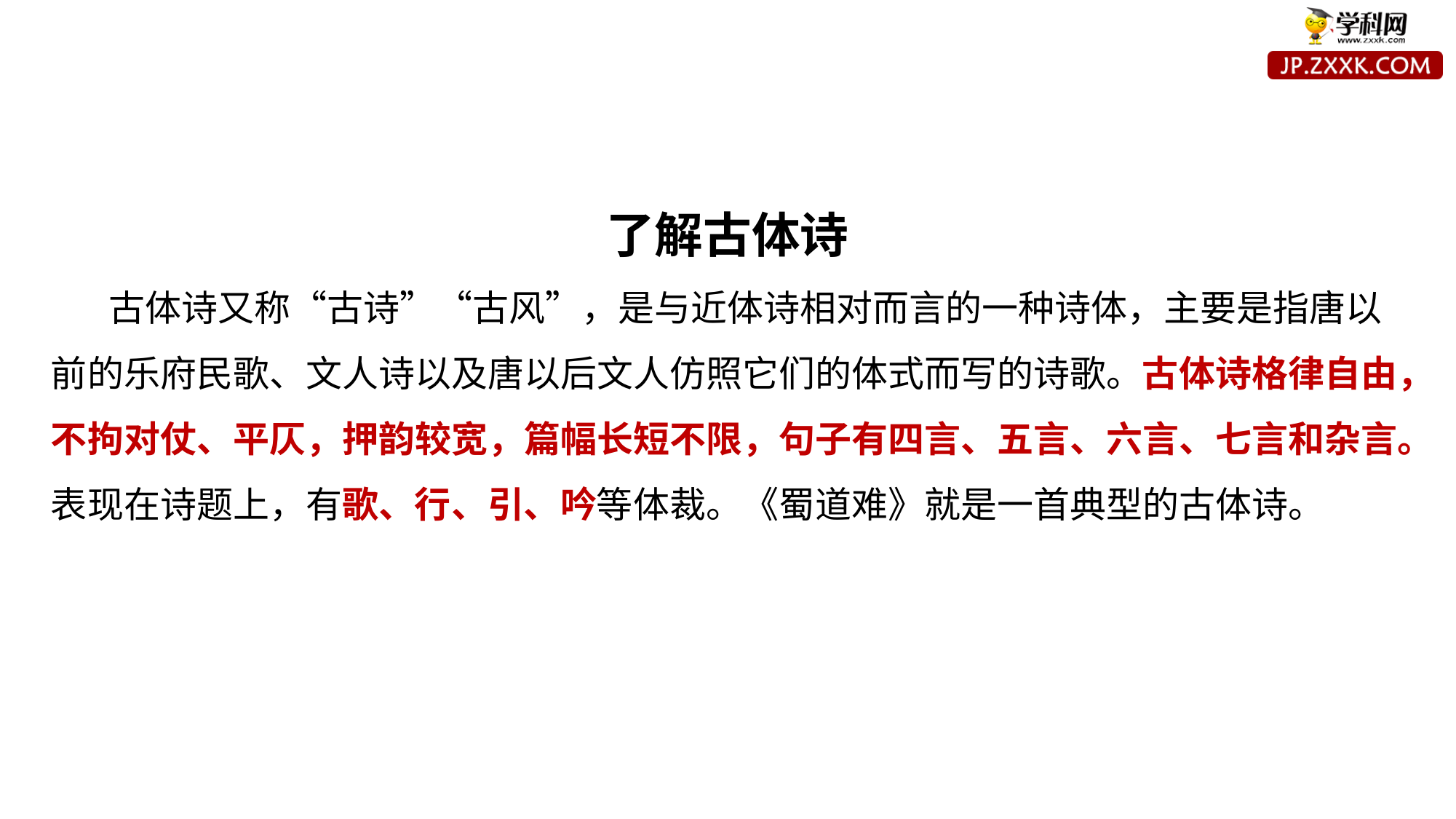

了解古体诗
      古体诗又称“古诗”“古风”，是与近体诗相对而言的一种诗体，主要是指唐以前的乐府民歌、文人诗以及唐以后文人仿照它们的体式而写的诗歌。古体诗格律自由，不拘对仗、平仄，押韵较宽，篇幅长短不限，句子有四言、五言、六言、七言和杂言。表现在诗题上，有歌、行、引、吟等体裁。《蜀道难》就是一首典型的古体诗。